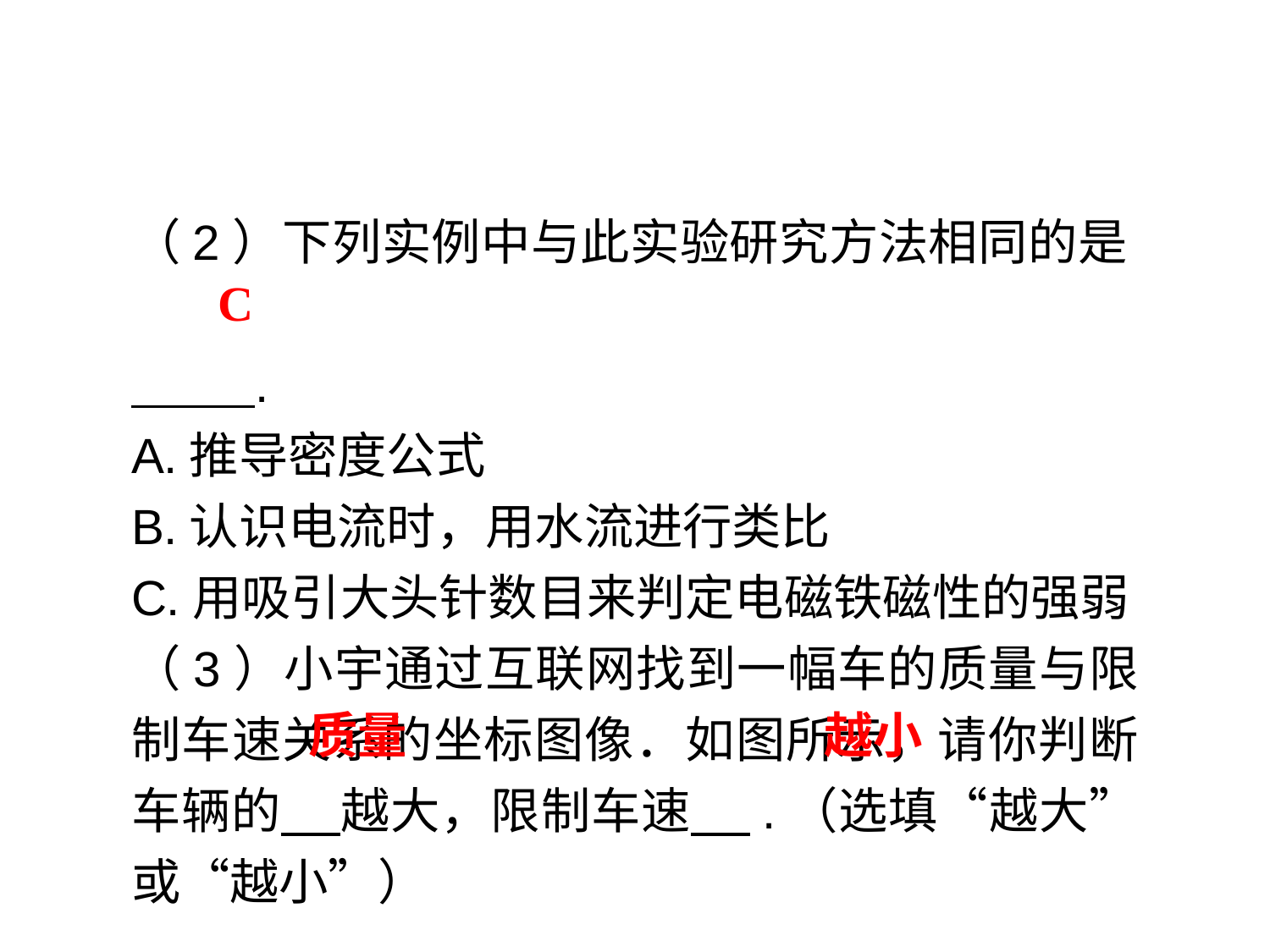

（2）下列实例中与此实验研究方法相同的是
         .
A.推导密度公式
B.认识电流时，用水流进行类比
C.用吸引大头针数目来判定电磁铁磁性的强弱
（3）小宇通过互联网找到一幅车的质量与限制车速关系的坐标图像．如图所示，请你判断车辆的     越大，限制车速     .（选填“越大”或“越小”）
C
质量
越小